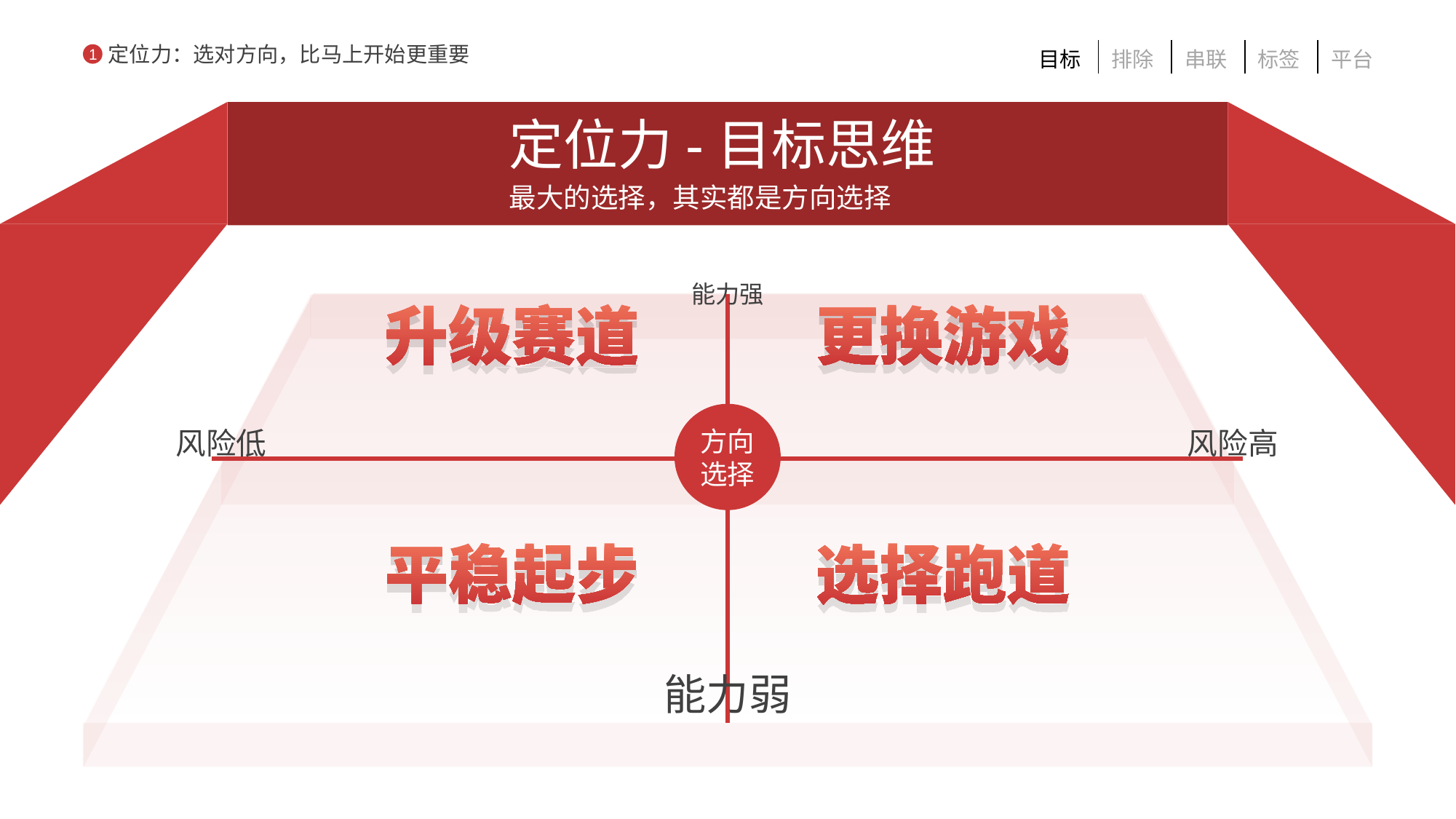

| 目标 | 排除 | 串联 | 标签 | 平台 |
| --- | --- | --- | --- | --- |
定位力：选对方向，比马上开始更重要
1

定位力-目标思维
最大的选择，其实都是方向选择
能力强

方向选择

风险低
风险高

能力弱